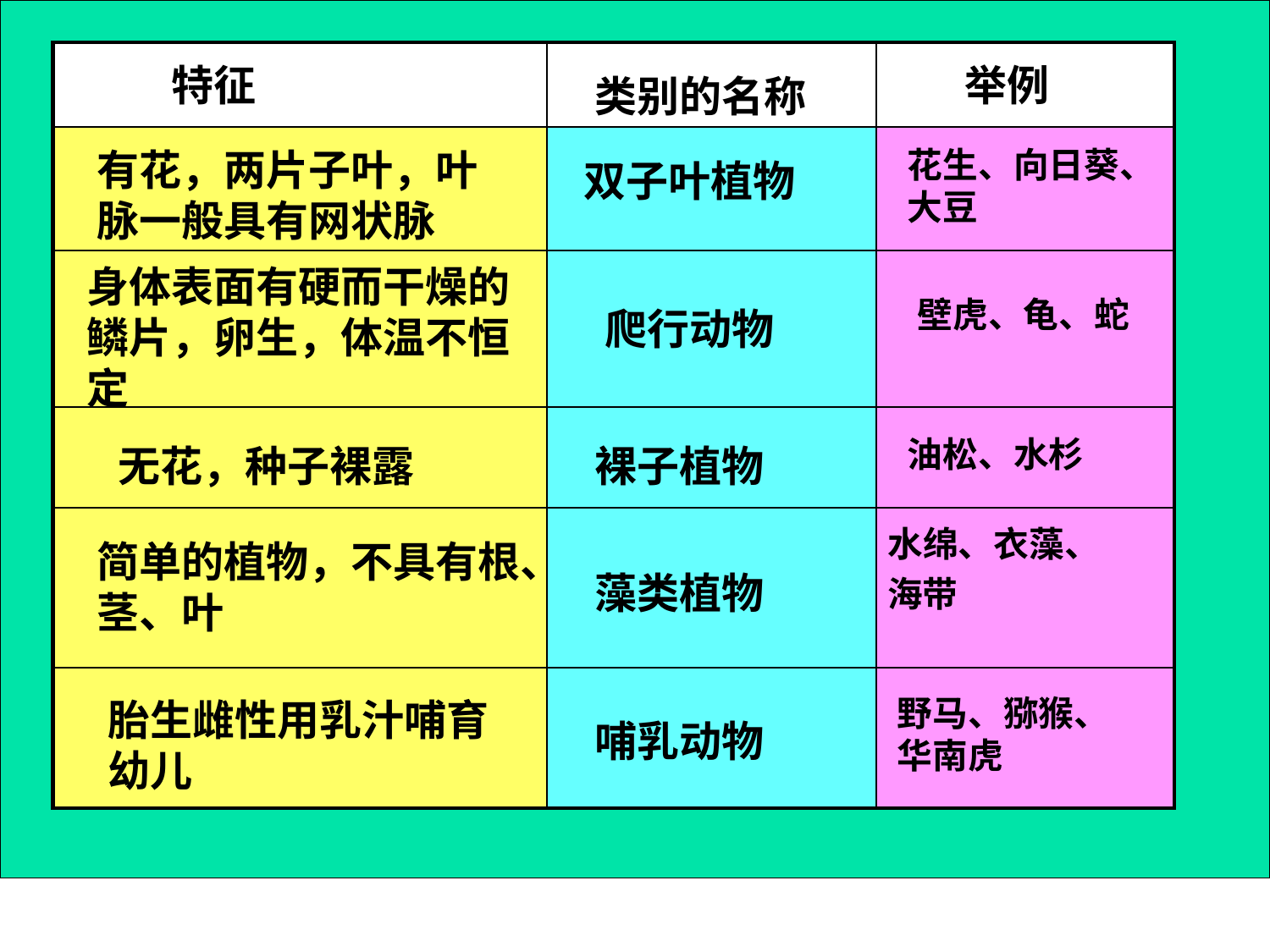

|  |  |  |
| --- | --- | --- |
|  |  |  |
|  |  |  |
|  |  |  |
|  |  |  |
|  |  |  |
特征
举例
类别的名称
练习
花生、向日葵、大豆

有花，两片子叶，叶脉一般具有网状脉
双子叶植物
1、试就下表中每一项特征，写出正确的植物或动物类群名称，并分别举例写出1-3种植物或动物的名称。
身体表面有硬而干燥的鳞片，卵生，体温不恒定

壁虎、龟、蛇
爬行动物
油松、水杉

无花，种子裸露
裸子植物
水绵、衣藻、
海带

简单的植物，不具有根、茎、叶
藻类植物
野马、猕猴、华南虎

胎生雌性用乳汁哺育幼儿
哺乳动物